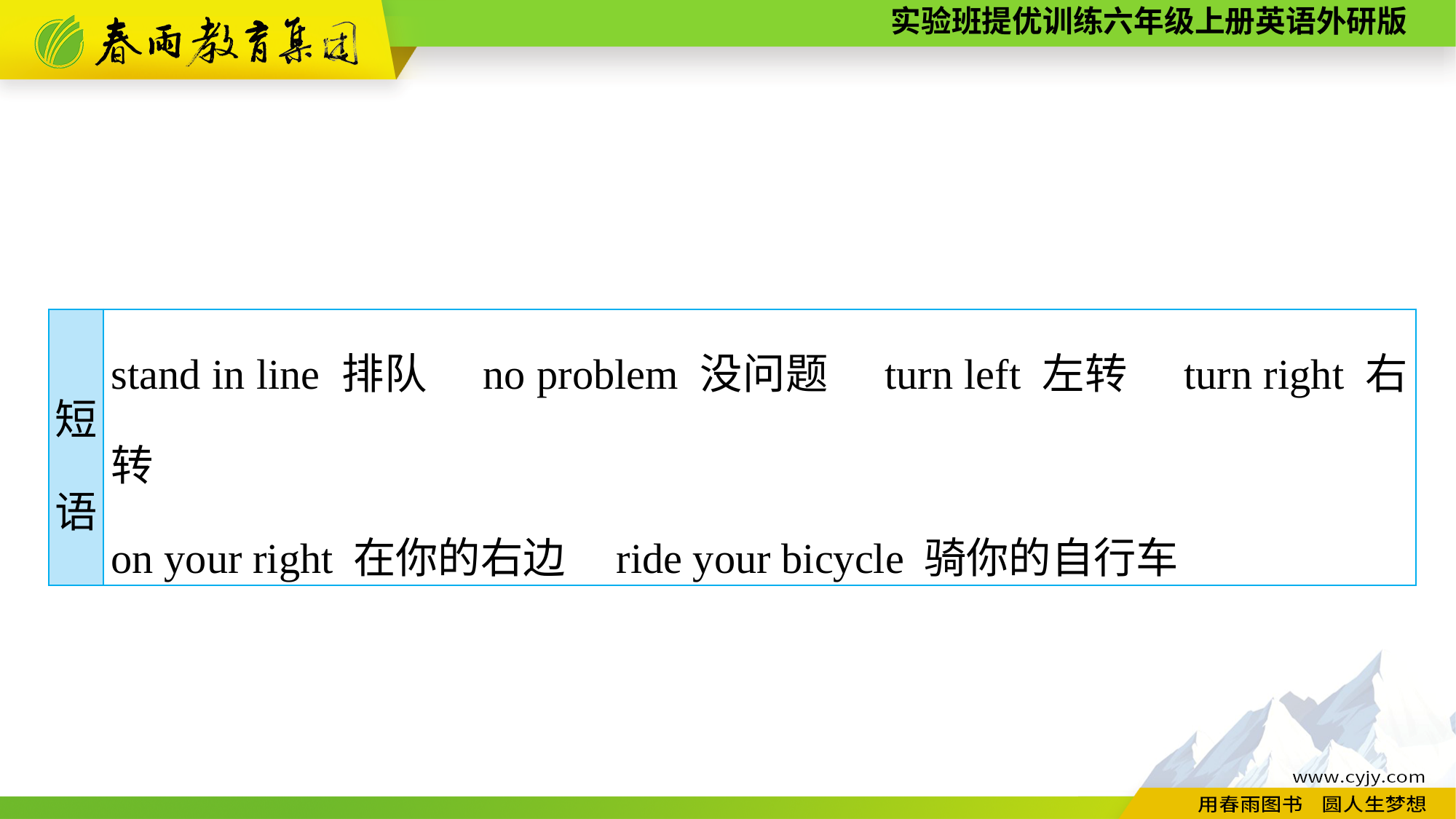

| 短 语 | stand in line 排队　no problem 没问题　turn left 左转　turn right 右转 on your right 在你的右边 ride your bicycle 骑你的自行车 |
| --- | --- |